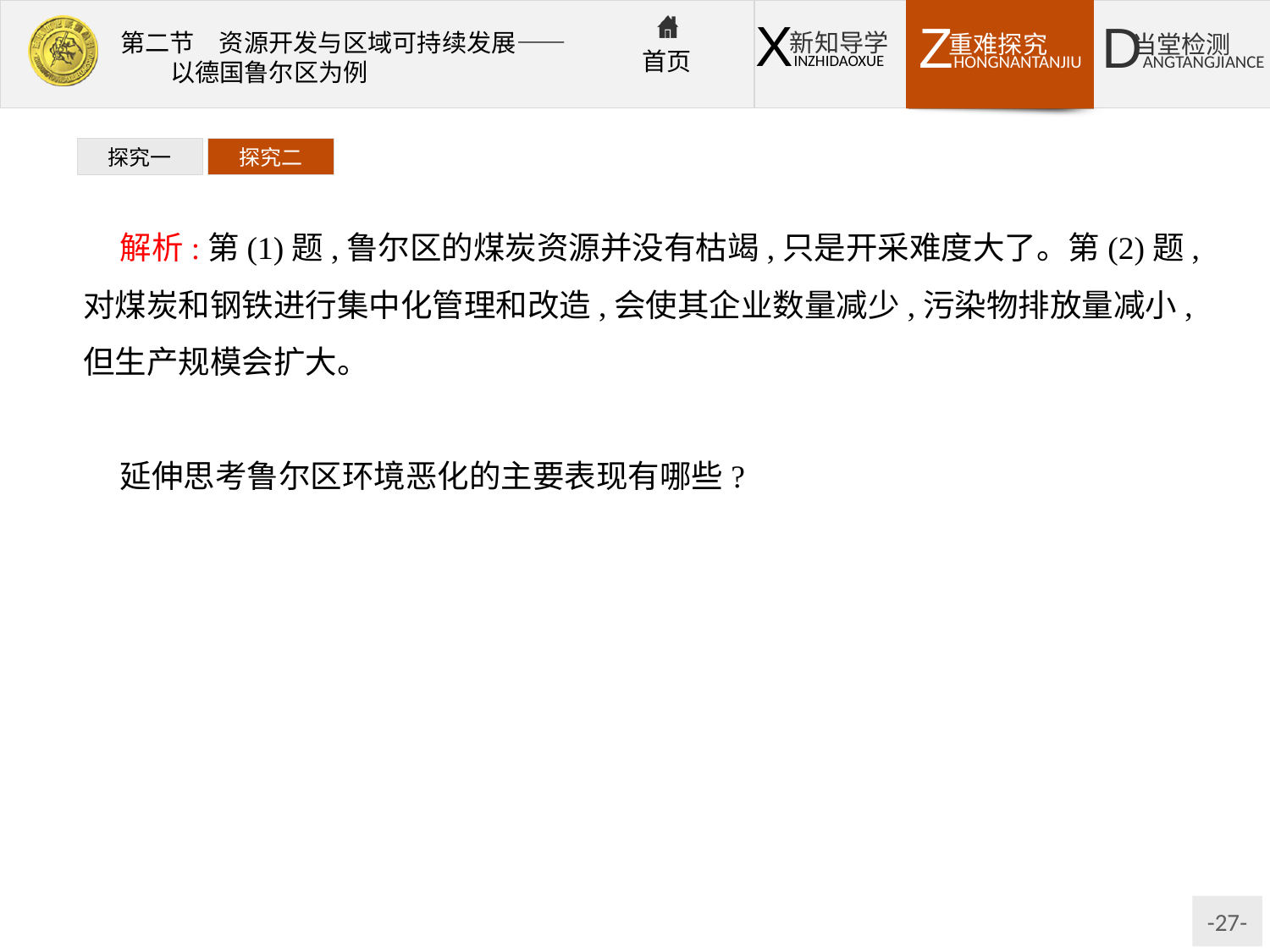

探究一
探究二
解析:第(1)题,鲁尔区的煤炭资源并没有枯竭,只是开采难度大了。第(2)题,对煤炭和钢铁进行集中化管理和改造,会使其企业数量减少,污染物排放量减小,但生产规模会扩大。
答案:(1)B　(2)B
延伸思考鲁尔区环境恶化的主要表现有哪些?
提示(1)固体废弃物污染:煤渣、矿渣堆积成山,占用大量土地。
(2)大气污染:工厂烟囱林立,向空气中排放大量的废气。
(3)水污染:化工厂和炼钢厂排放的污水污染了河流,莱茵河污染严重,河水含氧量下降,水生生物大量死亡。
(4)热污染:火力发电厂产生严重的热污染。